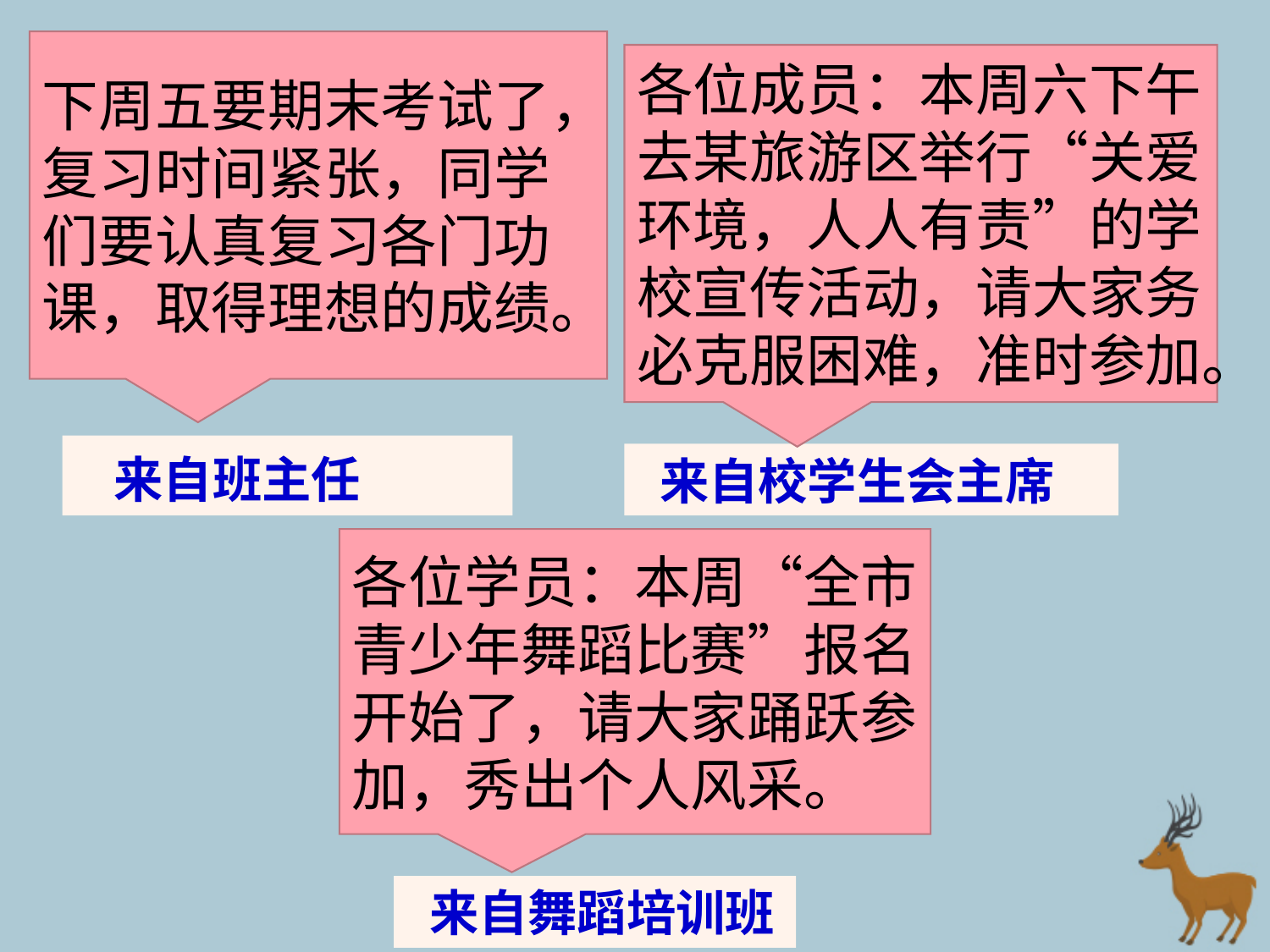

下周五要期末考试了，复习时间紧张，同学们要认真复习各门功课，取得理想的成绩。
各位成员：本周六下午去某旅游区举行“关爱环境，人人有责”的学校宣传活动，请大家务必克服困难，准时参加。
  来自班主任
 来自校学生会主席
各位学员：本周“全市青少年舞蹈比赛”报名开始了，请大家踊跃参加，秀出个人风采。
 来自舞蹈培训班